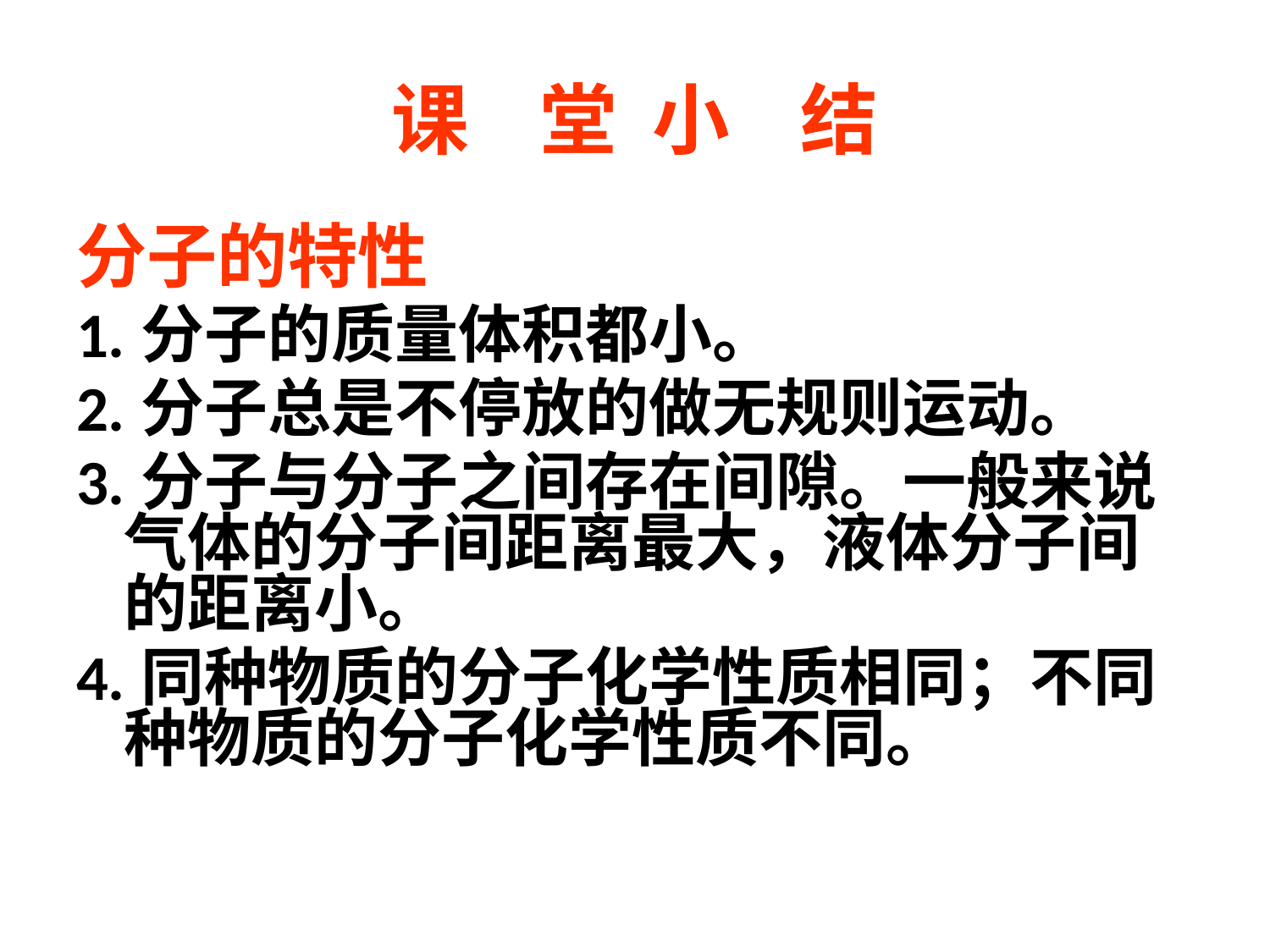

# 课    堂  小    结
分子的特性
1.分子的质量体积都小。
2.分子总是不停放的做无规则运动。
3.分子与分子之间存在间隙。一般来说气体的分子间距离最大，液体分子间的距离小。
4.同种物质的分子化学性质相同；不同种物质的分子化学性质不同。